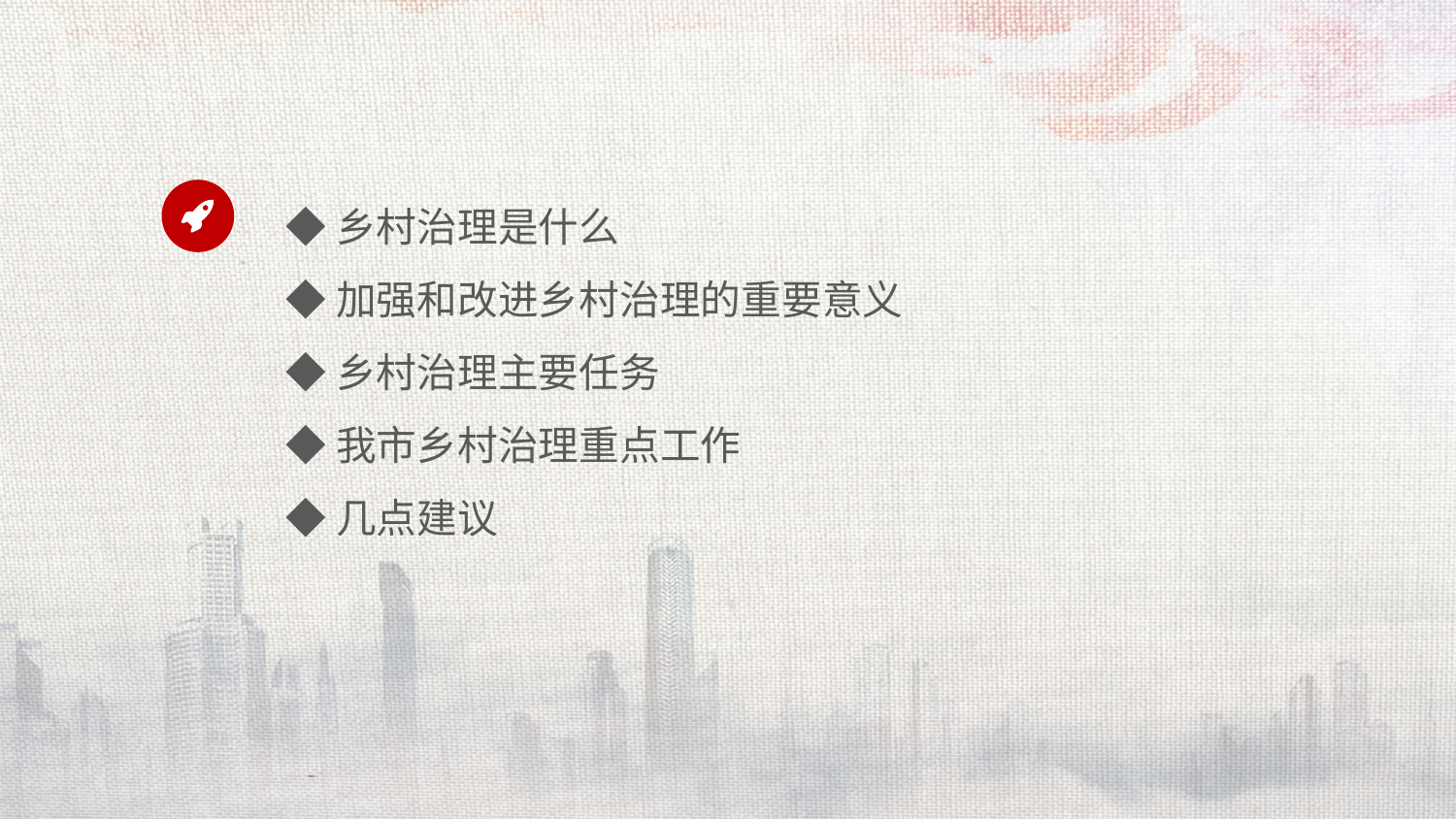

◆乡村治理是什么
◆加强和改进乡村治理的重要意义
◆乡村治理主要任务
◆我市乡村治理重点工作
◆几点建议